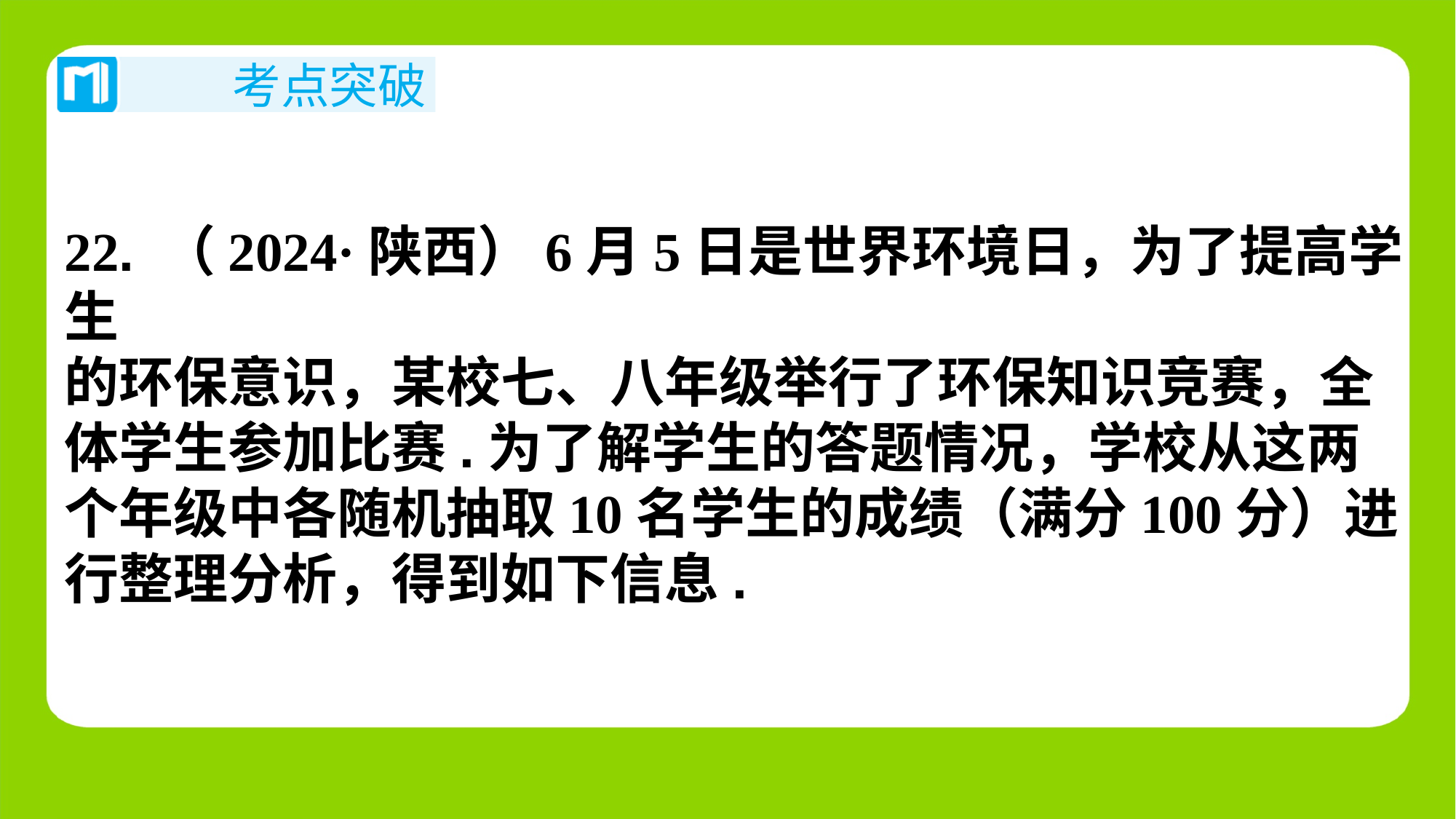

22. （2024·陕西）6月5日是世界环境日，为了提高学生
的环保意识，某校七、八年级举行了环保知识竞赛，全
体学生参加比赛.为了解学生的答题情况，学校从这两
个年级中各随机抽取10名学生的成绩（满分100分）进
行整理分析，得到如下信息.